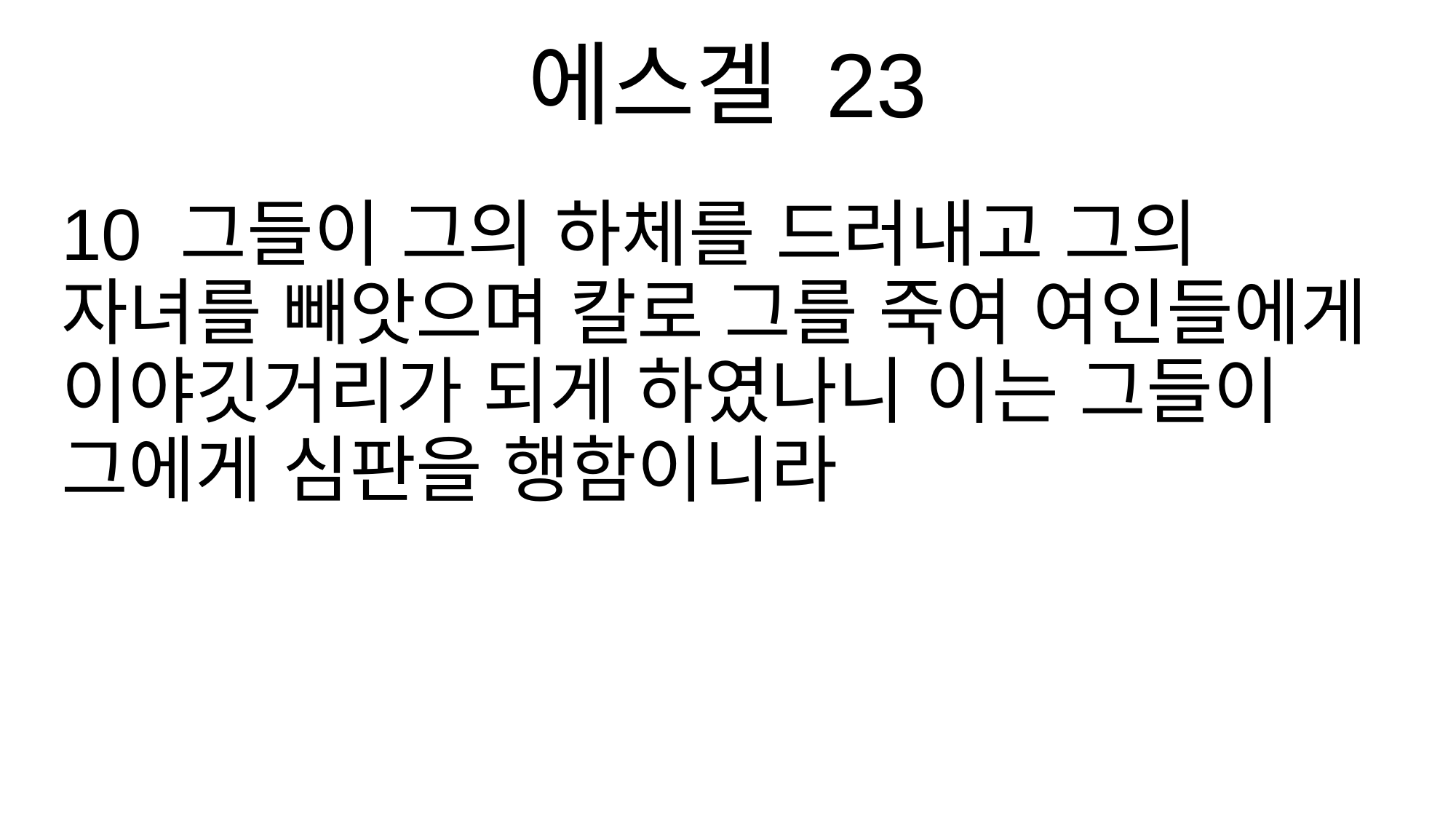

에스겔 23
10 그들이 그의 하체를 드러내고 그의 자녀를 빼앗으며 칼로 그를 죽여 여인들에게 이야깃거리가 되게 하였나니 이는 그들이 그에게 심판을 행함이니라